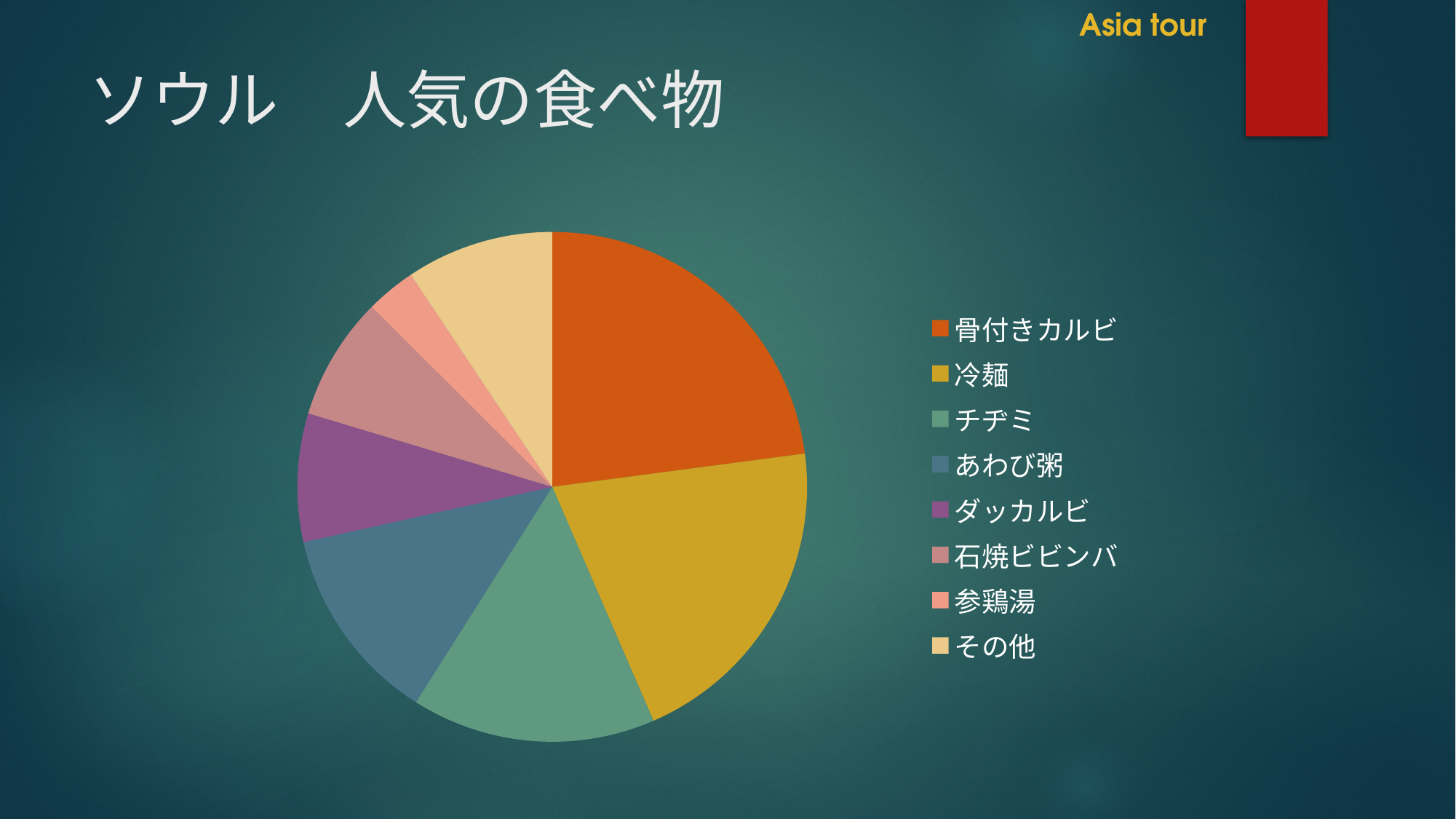

# ソウル　人気の食べ物

### Chart

| Category |  |
|---|---|
| 食べ物 | 0.0 |
| 骨付きカルビ | 580.0 |
| 冷麺 | 521.0 |
| チヂミ | 392.0 |
| あわび粥 | 317.0 |
| ダッカルビ | 206.0 |
| 石焼ビビンバ | 198.0 |
| 参鶏湯 | 80.0 |
| その他 | 237.0 |